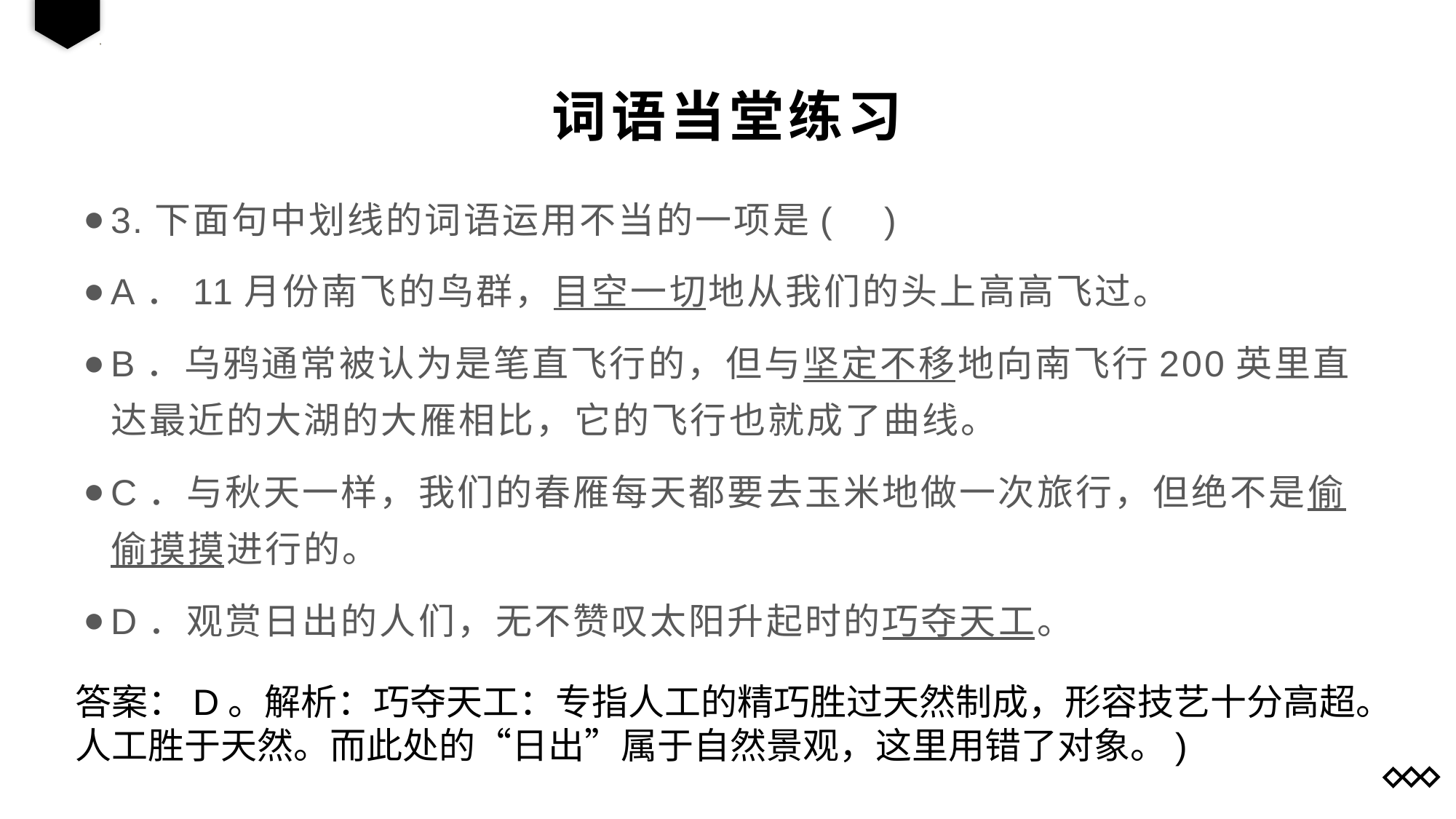

词语当堂练习
3.下面句中划线的词语运用不当的一项是(    )
A．11月份南飞的鸟群，目空一切地从我们的头上高高飞过。
B．乌鸦通常被认为是笔直飞行的，但与坚定不移地向南飞行200英里直达最近的大湖的大雁相比，它的飞行也就成了曲线。
C．与秋天一样，我们的春雁每天都要去玉米地做一次旅行，但绝不是偷偷摸摸进行的。
D．观赏日出的人们，无不赞叹太阳升起时的巧夺天工。

答案：D。解析：巧夺天工：专指人工的精巧胜过天然制成，形容技艺十分高超。人工胜于天然。而此处的“日出”属于自然景观，这里用错了对象。)